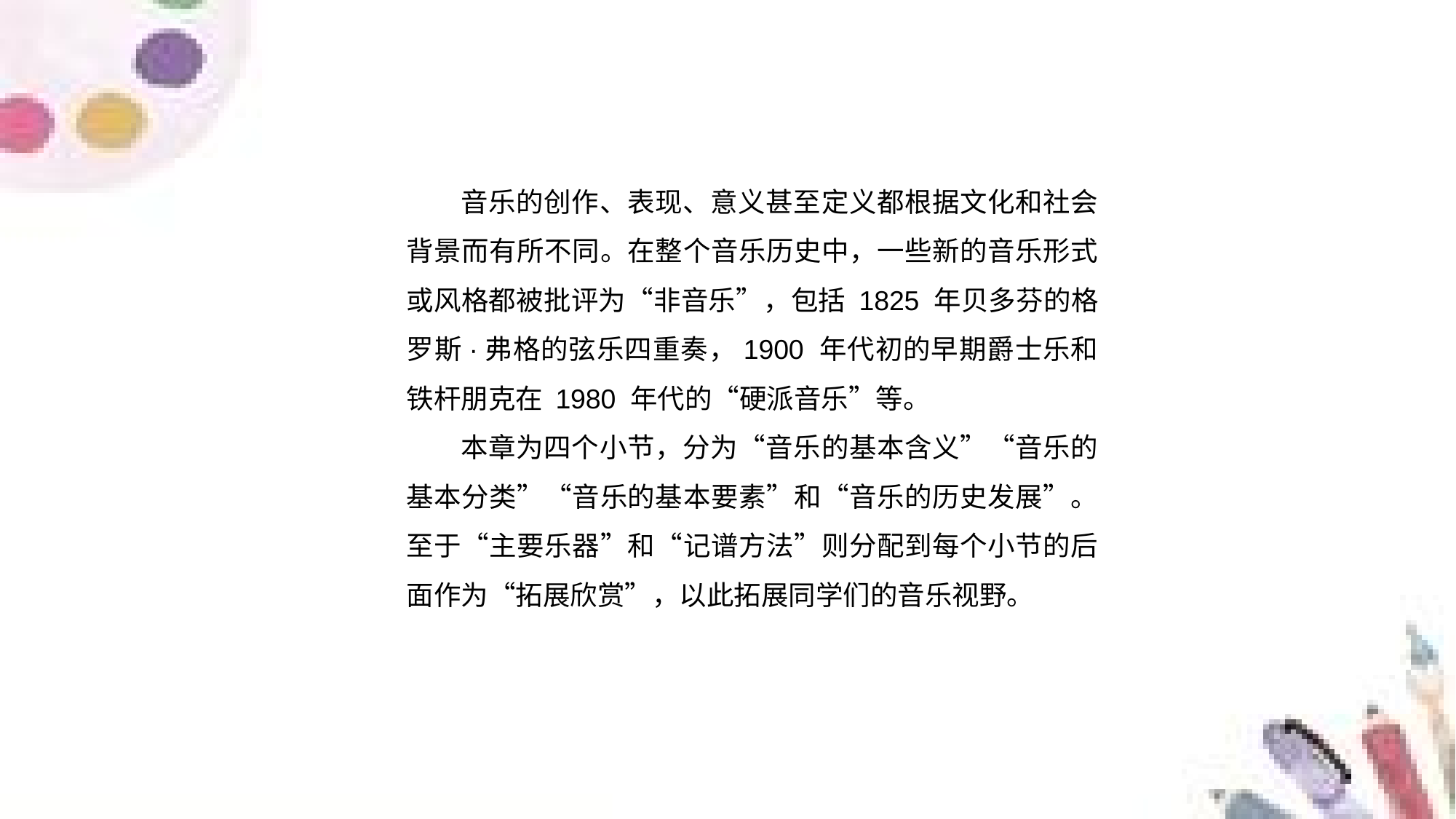

音乐的创作、表现、意义甚至定义都根据文化和社会背景而有所不同。在整个音乐历史中，一些新的音乐形式或风格都被批评为“非音乐”，包括 1825 年贝多芬的格罗斯·弗格的弦乐四重奏，1900 年代初的早期爵士乐和铁杆朋克在 1980 年代的“硬派音乐”等。
本章为四个小节，分为“音乐的基本含义”“音乐的基本分类”“音乐的基本要素”和“音乐的历史发展”。至于“主要乐器”和“记谱方法”则分配到每个小节的后面作为“拓展欣赏”，以此拓展同学们的音乐视野。
7